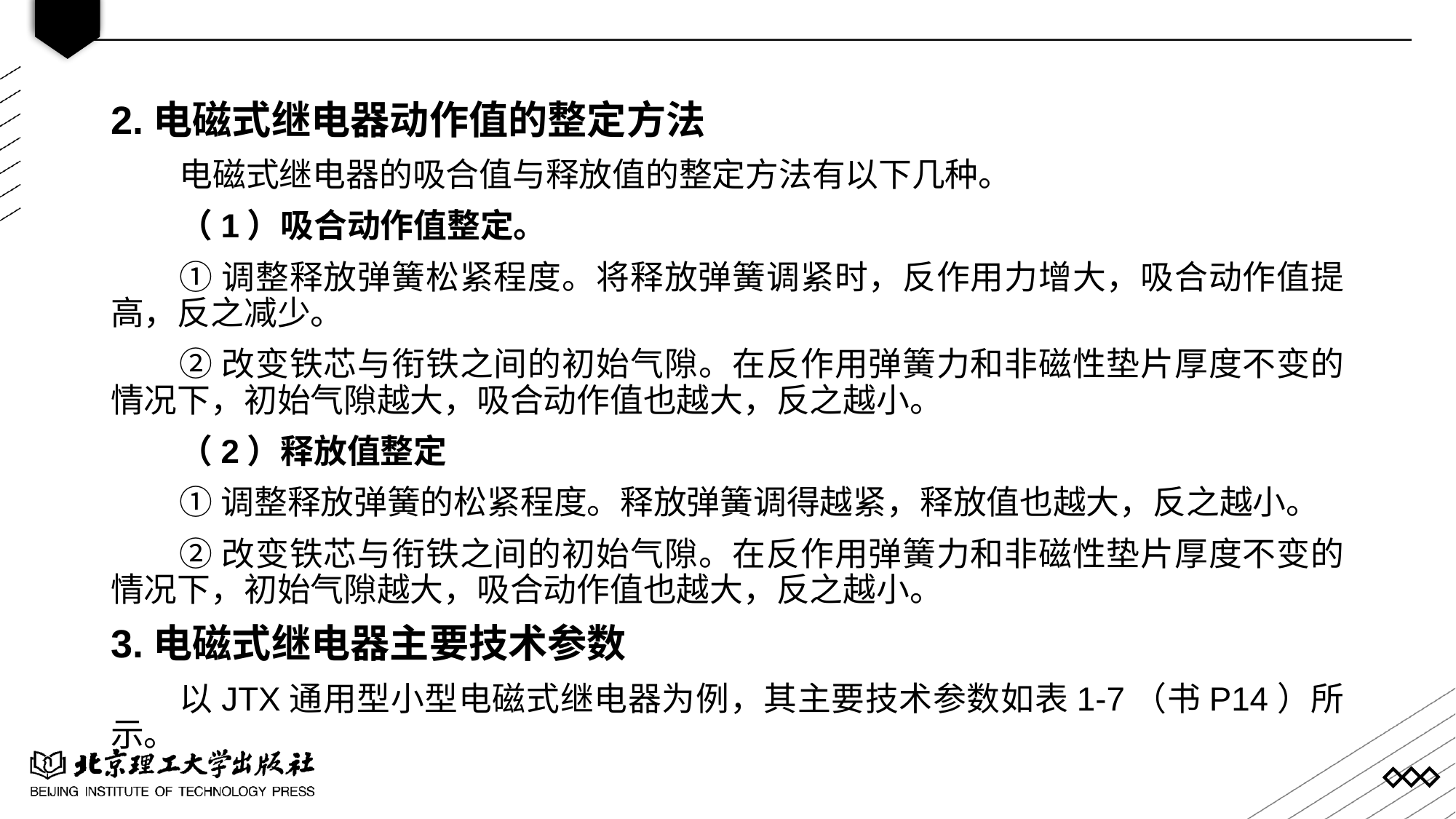

2.电磁式继电器动作值的整定方法
电磁式继电器的吸合值与释放值的整定方法有以下几种。
（1）吸合动作值整定。
①调整释放弹簧松紧程度。将释放弹簧调紧时，反作用力增大，吸合动作值提高，反之减少。
②改变铁芯与衔铁之间的初始气隙。在反作用弹簧力和非磁性垫片厚度不变的情况下，初始气隙越大，吸合动作值也越大，反之越小。
（2）释放值整定
①调整释放弹簧的松紧程度。释放弹簧调得越紧，释放值也越大，反之越小。
②改变铁芯与衔铁之间的初始气隙。在反作用弹簧力和非磁性垫片厚度不变的情况下，初始气隙越大，吸合动作值也越大，反之越小。
3.电磁式继电器主要技术参数
以JTX通用型小型电磁式继电器为例，其主要技术参数如表1-7（书P14）所示。